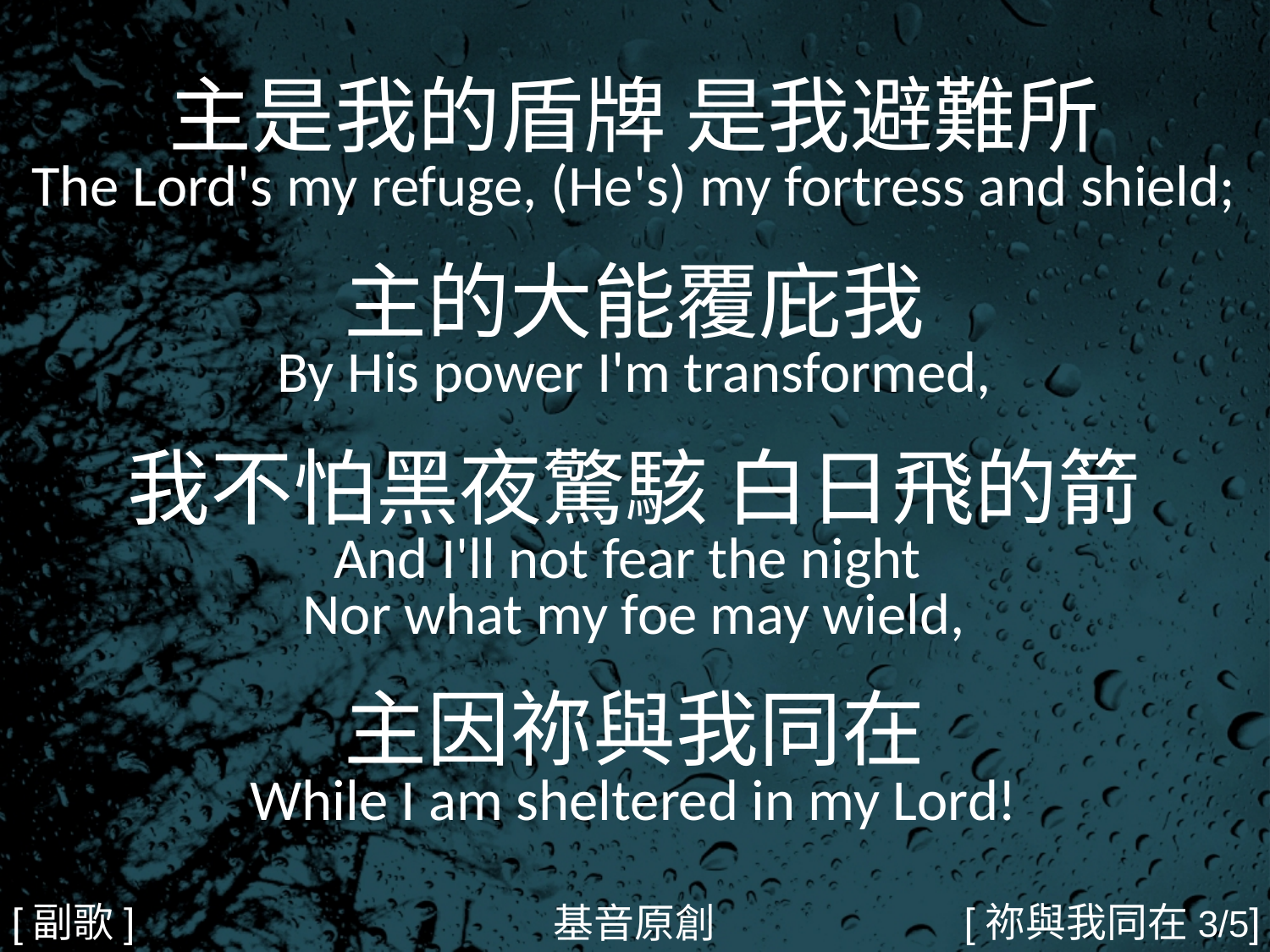

主是我的盾牌 是我避難所
The Lord's my refuge, (He's) my fortress and shield;

主的大能覆庇我
By His power I'm transformed,

我不怕黑夜驚駭 白日飛的箭
And I'll not fear the night
Nor what my foe may wield,

主因祢與我同在
While I am sheltered in my Lord!

#

[副歌]
[祢與我同在3/5]
基音原創